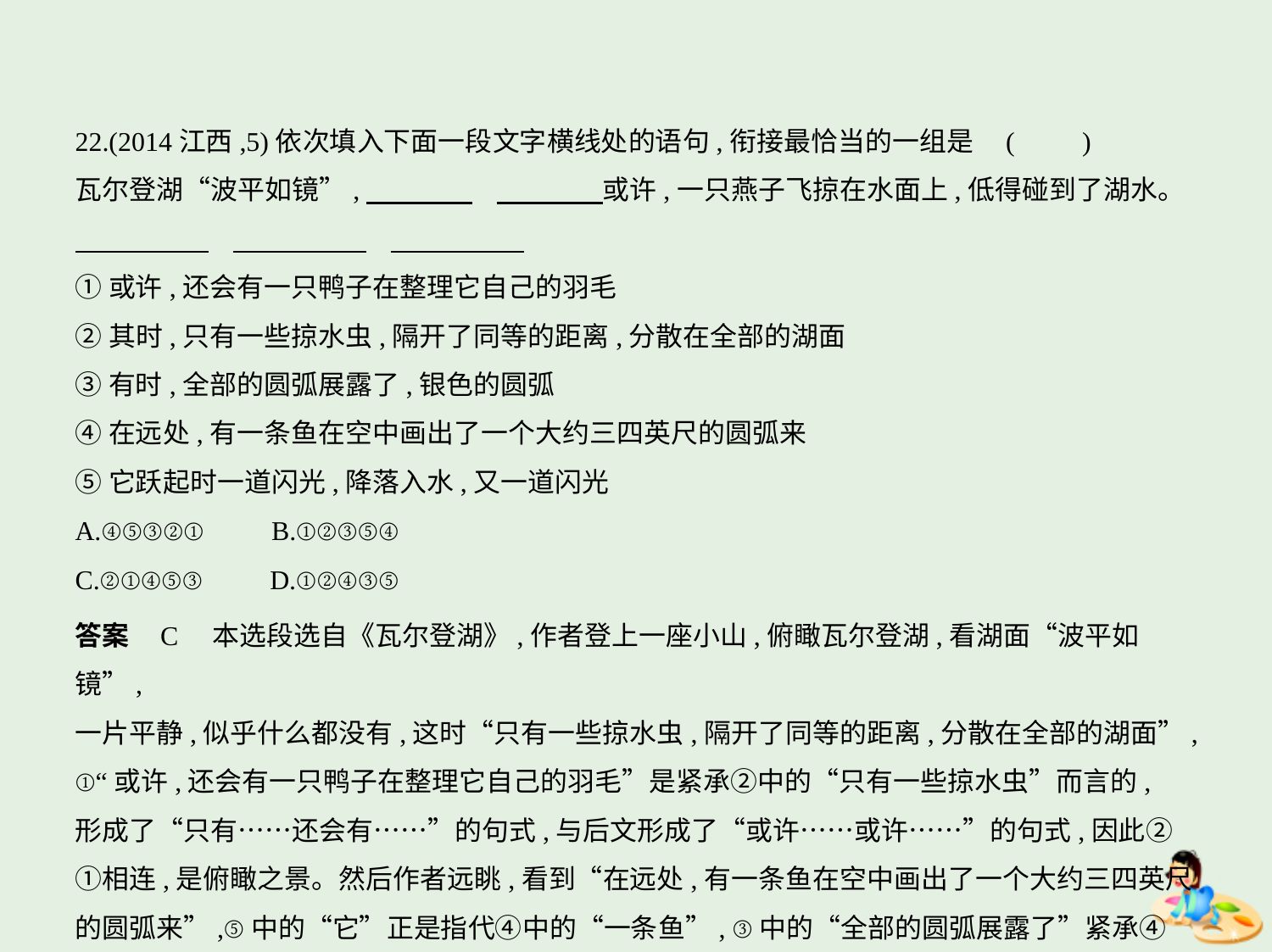

22.(2014江西,5)依次填入下面一段文字横线处的语句,衔接最恰当的一组是 (　　)
瓦尔登湖“波平如镜”,　　　        　　　    或许,一只燕子飞掠在水面上,低得碰到了湖水。
①或许,还会有一只鸭子在整理它自己的羽毛
②其时,只有一些掠水虫,隔开了同等的距离,分散在全部的湖面
③有时,全部的圆弧展露了,银色的圆弧
④在远处,有一条鱼在空中画出了一个大约三四英尺的圆弧来
⑤它跃起时一道闪光,降落入水,又一道闪光
A.④⑤③②①　　B.①②③⑤④
C.②①④⑤③　　D.①②④③⑤
答案    C　本选段选自《瓦尔登湖》,作者登上一座小山,俯瞰瓦尔登湖,看湖面“波平如镜”,
一片平静,似乎什么都没有,这时“只有一些掠水虫,隔开了同等的距离,分散在全部的湖面”,
①“或许,还会有一只鸭子在整理它自己的羽毛”是紧承②中的“只有一些掠水虫”而言的,
形成了“只有……还会有……”的句式,与后文形成了“或许……或许……”的句式,因此②
①相连,是俯瞰之景。然后作者远眺,看到“在远处,有一条鱼在空中画出了一个大约三四英尺
的圆弧来”,⑤中的“它”正是指代④中的“一条鱼”, ③中的“全部的圆弧展露了”紧承④
中的“三四英尺的圆弧”,所以④⑤③相连。整个语段按照先俯瞰、再远眺的观景顺序展开。